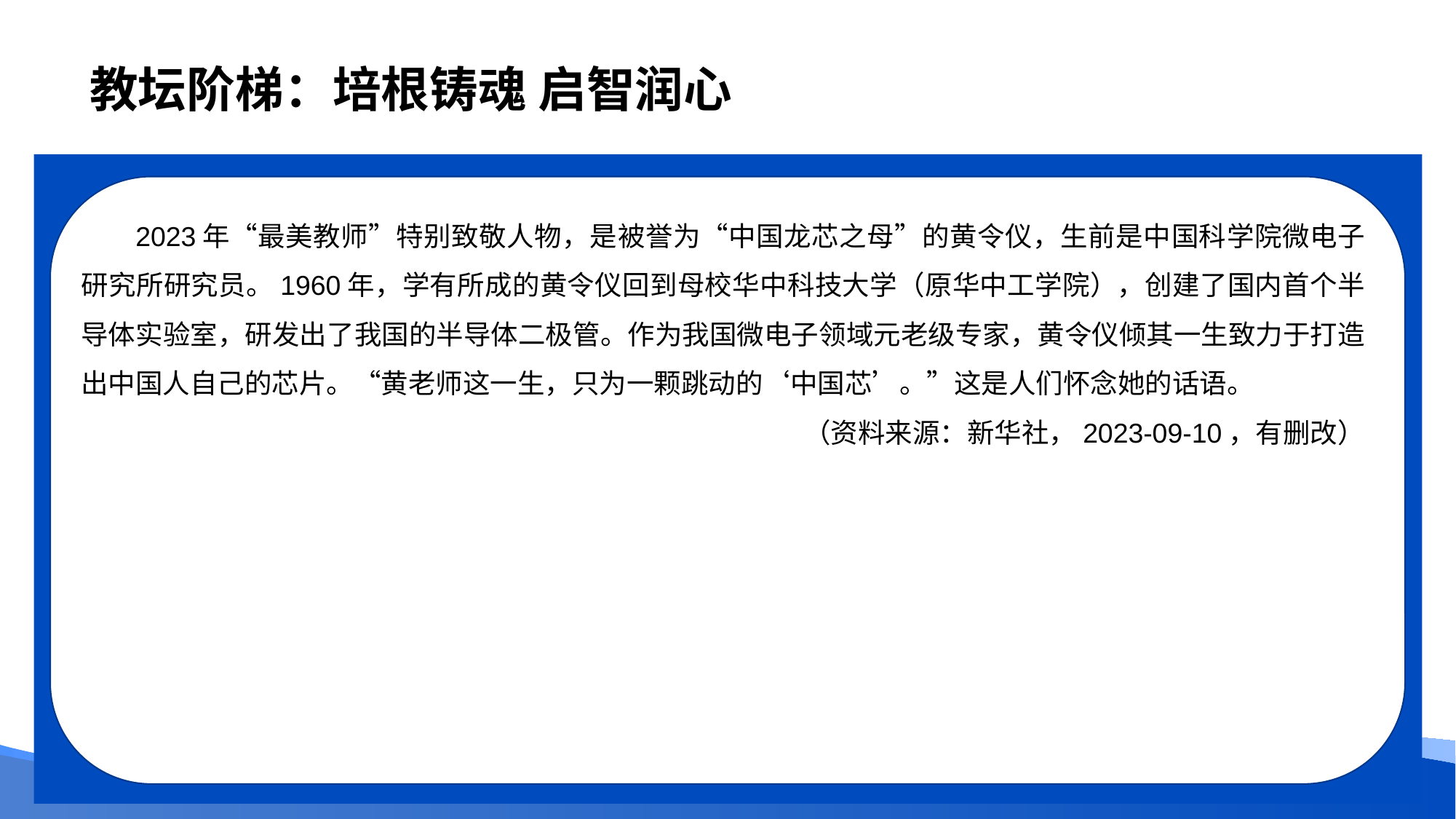

# 教坛阶梯：培根铸魂 启智润心

2023年“最美教师”特别致敬人物，是被誉为“中国龙芯之母”的黄令仪，生前是中国科学院微电子研究所研究员。1960年，学有所成的黄令仪回到母校华中科技大学（原华中工学院），创建了国内首个半导体实验室，研发出了我国的半导体二极管。作为我国微电子领域元老级专家，黄令仪倾其一生致力于打造出中国人自己的芯片。“黄老师这一生，只为一颗跳动的‘中国芯’。”这是人们怀念她的话语。
（资料来源：新华社，2023-09-10，有删改）